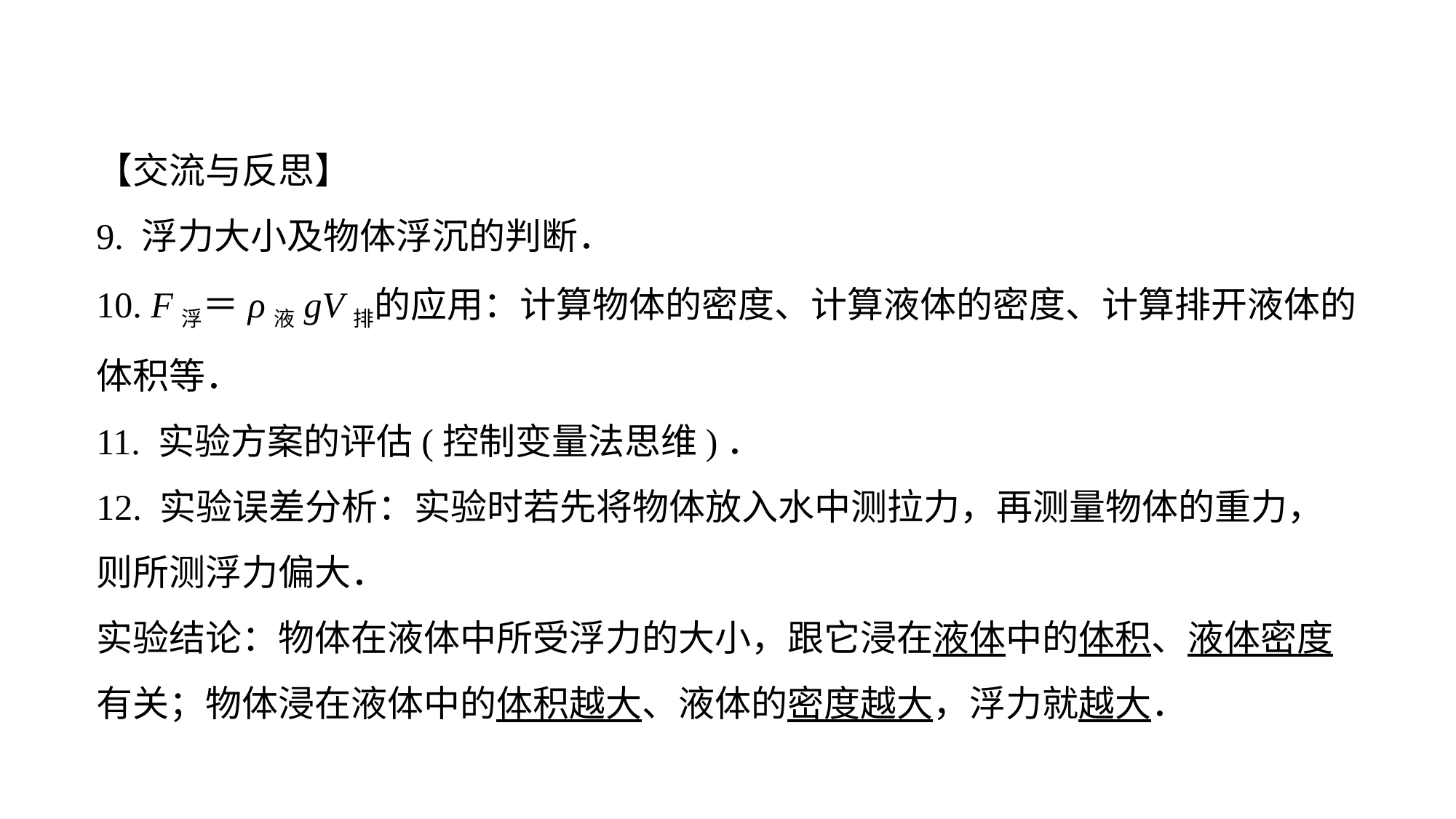

【交流与反思】
9. 浮力大小及物体浮沉的判断．
10. F浮＝ρ液gV排的应用：计算物体的密度、计算液体的密度、计算排开液体的体积等．
11. 实验方案的评估(控制变量法思维)．
12. 实验误差分析：实验时若先将物体放入水中测拉力，再测量物体的重力，则所测浮力偏大．
实验结论：物体在液体中所受浮力的大小，跟它浸在液体中的体积、液体密度有关；物体浸在液体中的体积越大、液体的密度越大，浮力就越大．